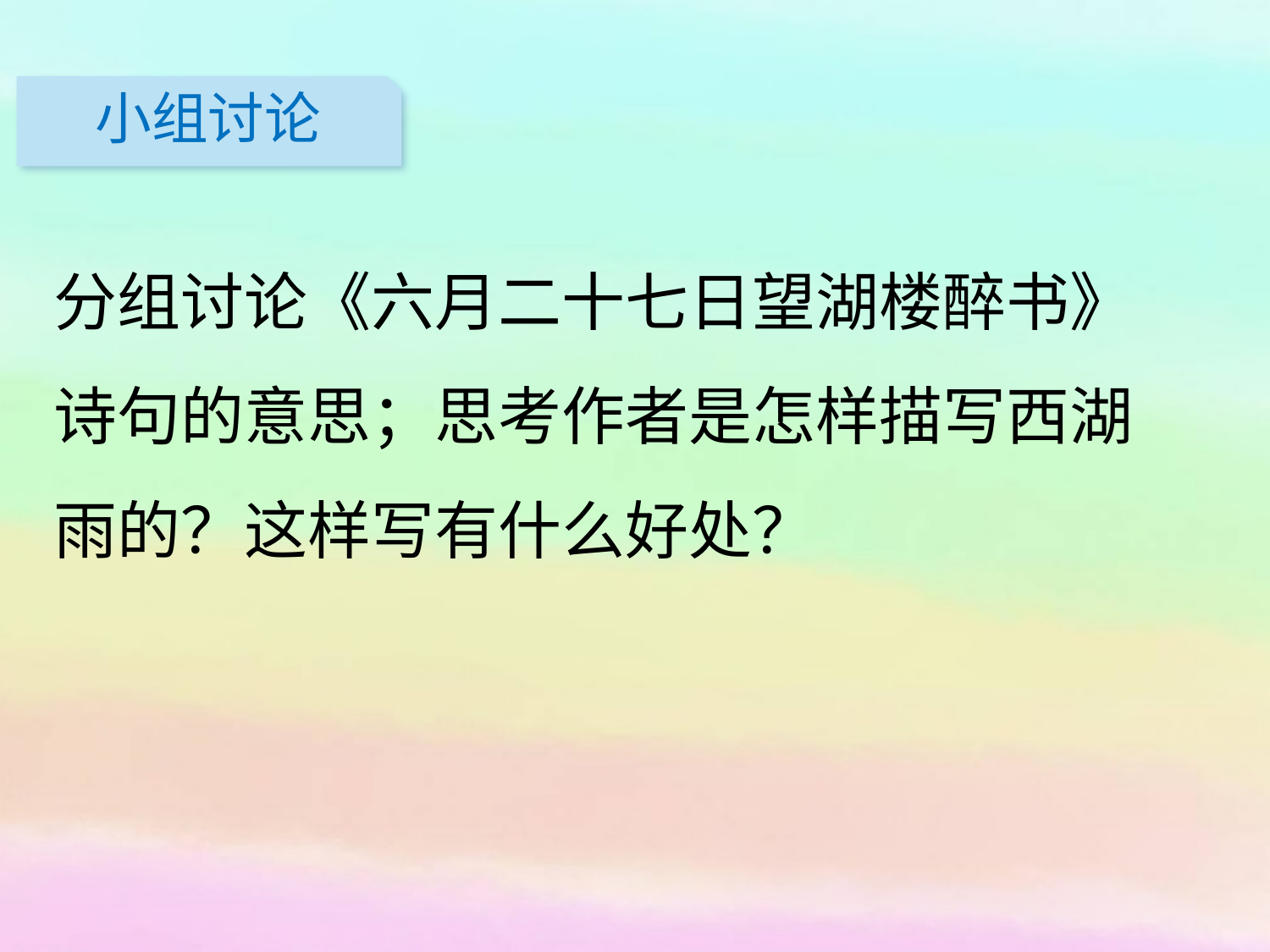

小组讨论
分组讨论《六月二十七日望湖楼醉书》诗句的意思；思考作者是怎样描写西湖雨的？这样写有什么好处？